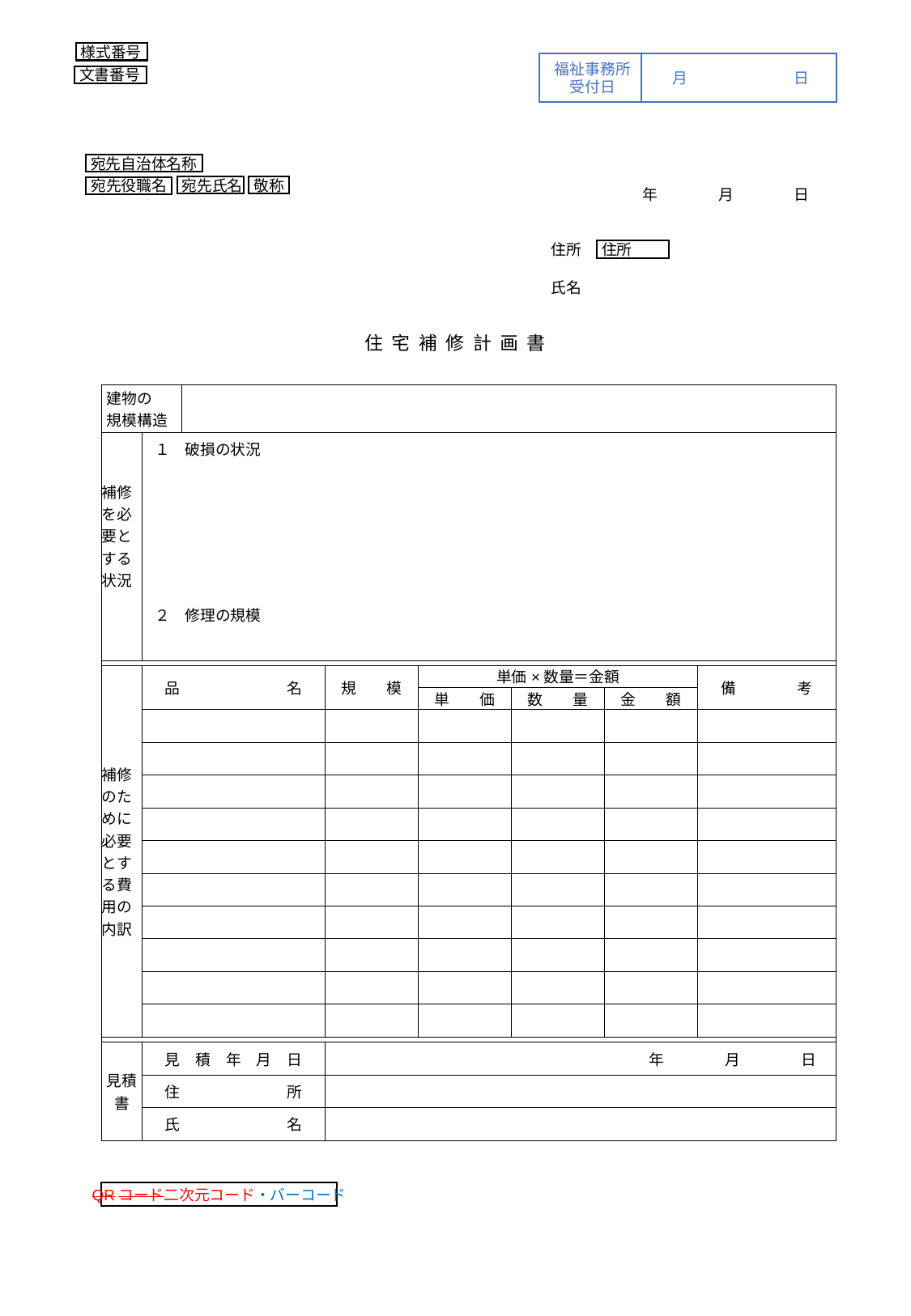

様式番号
福祉事務所
受付日
月	日
文書番号
宛先自治体名称
敬称
宛先氏名
宛先役職名
　　　　　　年　　　　月　　　　日
住所
氏名
住所
住  宅  補  修  計  画  書
|  |  |  |  |  |  |  |  |  |
| --- | --- | --- | --- | --- | --- | --- | --- | --- |
|  |  |  |  |  |  |  |  |  |
|  | 建物の 規模構造 |  |  |  |  |  |  |  |
|  |  |  |  |  |  |  |  |  |
|  | 補修を必要とする状況 | １　破損の状況 ２　修理の規模 |  |  |  |  |  |  |
|  |  |  |  |  |  |  |  |  |
|  | 補修のために必要とする費用の内訳 | 品　　　　　　　名 |  | 規　　模 | 単価×数量＝金額 |  |  | 備　　　　考 |
|  |  |  |  |  | 単　　価 | 数　　量 | 金　　額 |  |
|  |  |  |  |  |  |  |  |  |
|  |  |  |  |  |  |  |  |  |
|  |  |  |  |  |  |  |  |  |
|  |  |  |  |  |  |  |  |  |
|  |  |  |  |  |  |  |  |  |
|  |  |  |  |  |  |  |  |  |
|  |  |  |  |  |  |  |  |  |
|  |  |  |  |  |  |  |  |  |
|  |  |  |  |  |  |  |  |  |
|  |  |  |  |  |  |  |  |  |
|  |  |  |  |  |  |  |  |  |
|  | 見積書 | 見　積　年　月　日 |  | 年　　　　月　　　　日 |  |  |  |  |
|  |  | 住　　　　　　　所 |  |  |  |  |  |  |
|  |  | 氏　　　　　　　名 |  |  |  |  |  |  |
QRコード二次元コード・バーコード